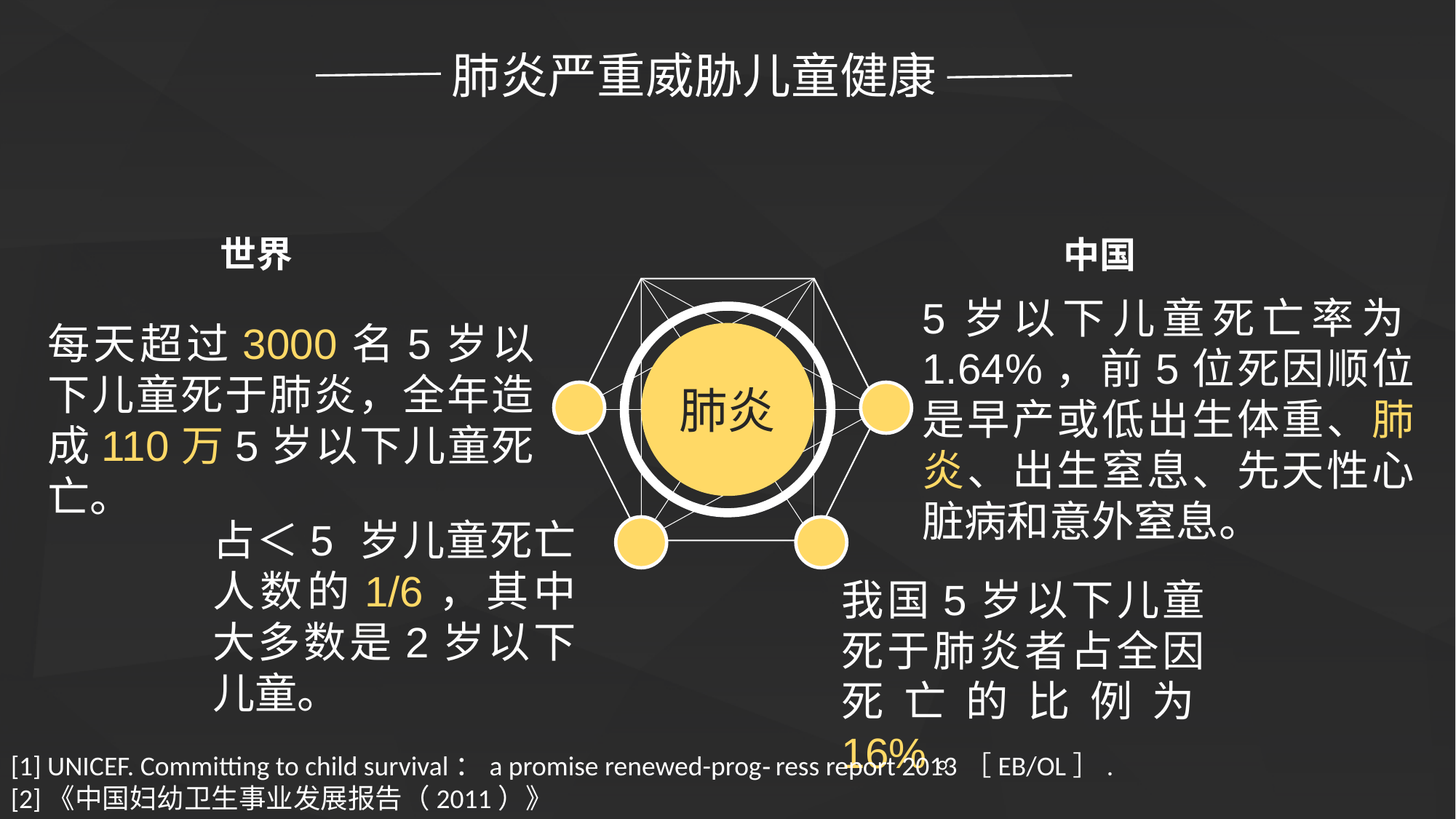

肺炎严重威胁儿童健康
世界
中国

5岁以下儿童死亡率为1.64%，前5位死因顺位是早产或低出生体重、肺炎、出生窒息、先天性心脏病和意外窒息。

每天超过3000名5岁以下儿童死于肺炎，全年造成110万5岁以下儿童死亡。

肺炎

占＜5 岁儿童死亡人数的1/6，其中大多数是2岁以下儿童。

我国5岁以下儿童死于肺炎者占全因死亡的比例为16%。
[1] UNICEF. Committing to child survival：a promise renewed-prog⁃ress report 2013［EB/OL］.
[2]《中国妇幼卫生事业发展报告（2011）》